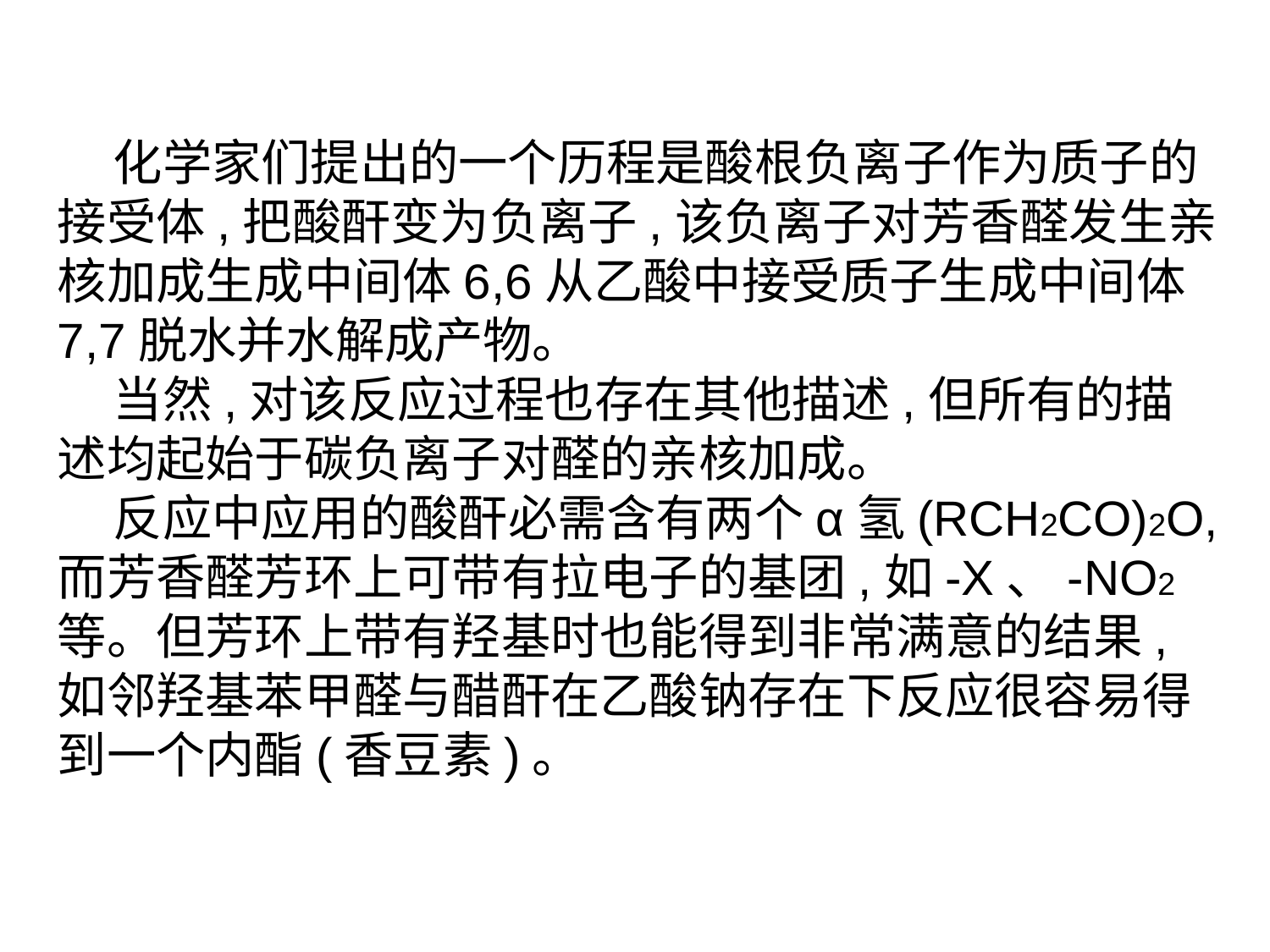

化学家们提出的一个历程是酸根负离子作为质子的接受体,把酸酐变为负离子,该负离子对芳香醛发生亲核加成生成中间体6,6从乙酸中接受质子生成中间体7,7脱水并水解成产物。
    当然,对该反应过程也存在其他描述,但所有的描述均起始于碳负离子对醛的亲核加成。
    反应中应用的酸酐必需含有两个α氢(RCH2CO)2O,而芳香醛芳环上可带有拉电子的基团,如-X、-NO2等。但芳环上带有羟基时也能得到非常满意的结果,如邻羟基苯甲醛与醋酐在乙酸钠存在下反应很容易得到一个内酯(香豆素)。